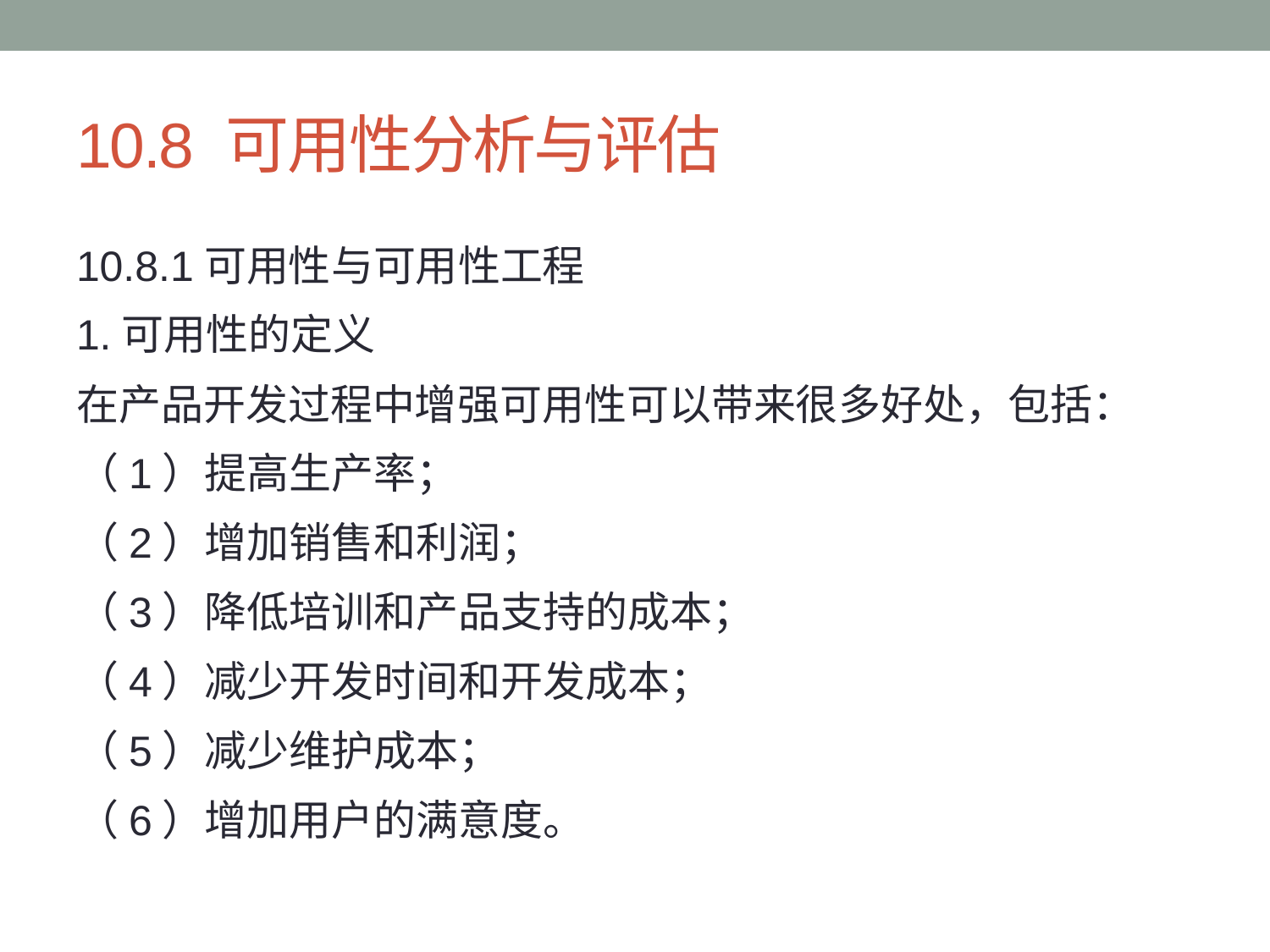

# 10.8 可用性分析与评估
10.8.1可用性与可用性工程
1.可用性的定义
在产品开发过程中增强可用性可以带来很多好处，包括：
（1）提高生产率；
（2）增加销售和利润；
（3）降低培训和产品支持的成本；
（4）减少开发时间和开发成本；
（5）减少维护成本；
（6）增加用户的满意度。